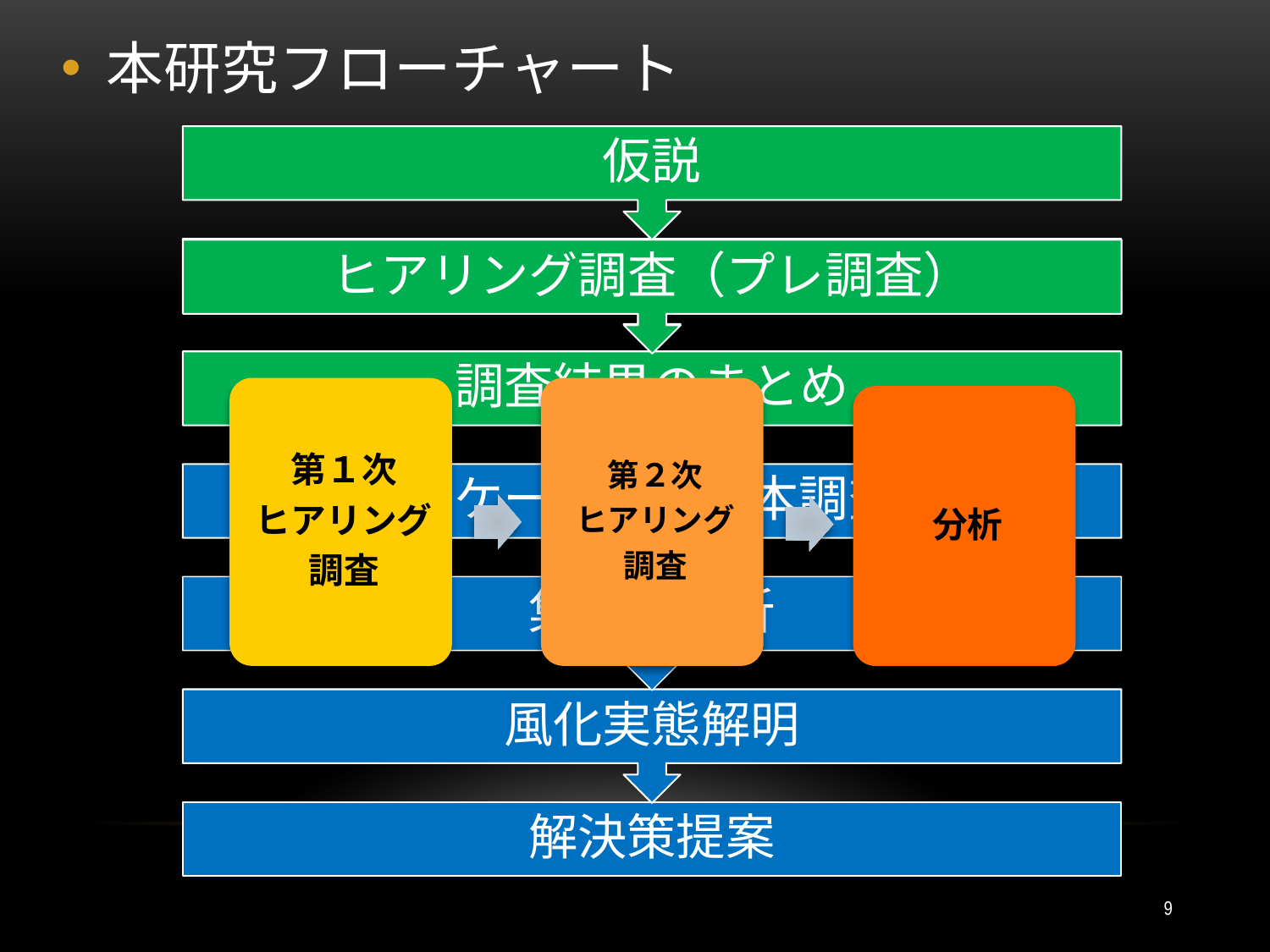

本研究フローチャート

解決策提案
風化実態解明
集計・分析
アンケート調査（本調査）
調査結果のまとめ
ヒアリング調査（プレ調査）
仮説

ヒアリング調査（プレ調査）
第１次
ヒアリング
調査

第２次
ヒアリング
調査

分析
9